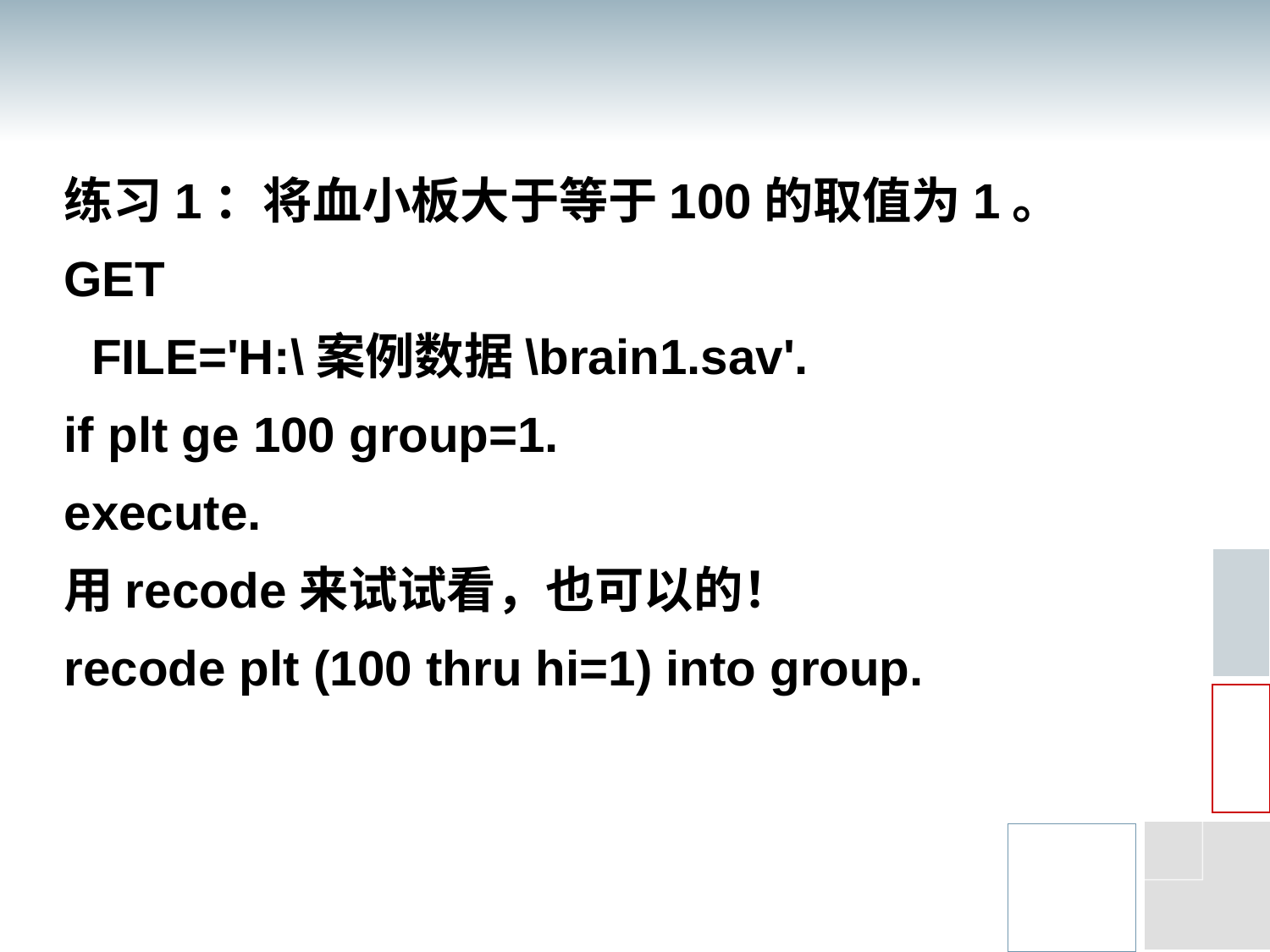

#
练习1：将血小板大于等于100的取值为1。
GET
  FILE='H:\案例数据\brain1.sav'.
if plt ge 100 group=1.
execute.
用recode来试试看，也可以的！
recode plt (100 thru hi=1) into group.